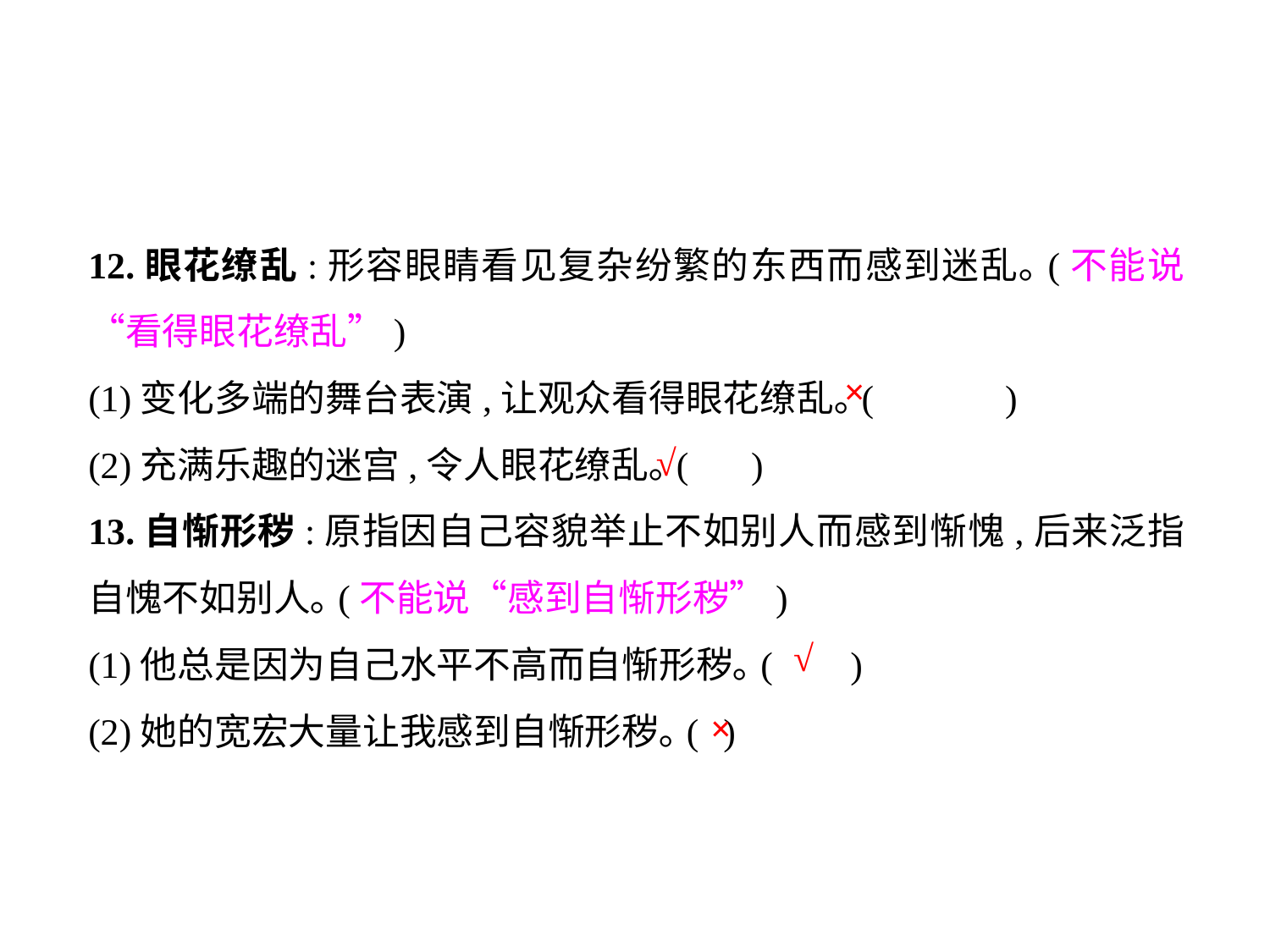

12.眼花缭乱:形容眼睛看见复杂纷繁的东西而感到迷乱｡(不能说“看得眼花缭乱”)
(1)变化多端的舞台表演,让观众看得眼花缭乱｡(	   )
(2)充满乐趣的迷宫,令人眼花缭乱｡(	   )
13.自惭形秽:原指因自己容貌举止不如别人而感到惭愧,后来泛指自愧不如别人｡(不能说“感到自惭形秽”)
(1)他总是因为自己水平不高而自惭形秽｡(	)
(2)她的宽宏大量让我感到自惭形秽｡(	)
×
√
√
×